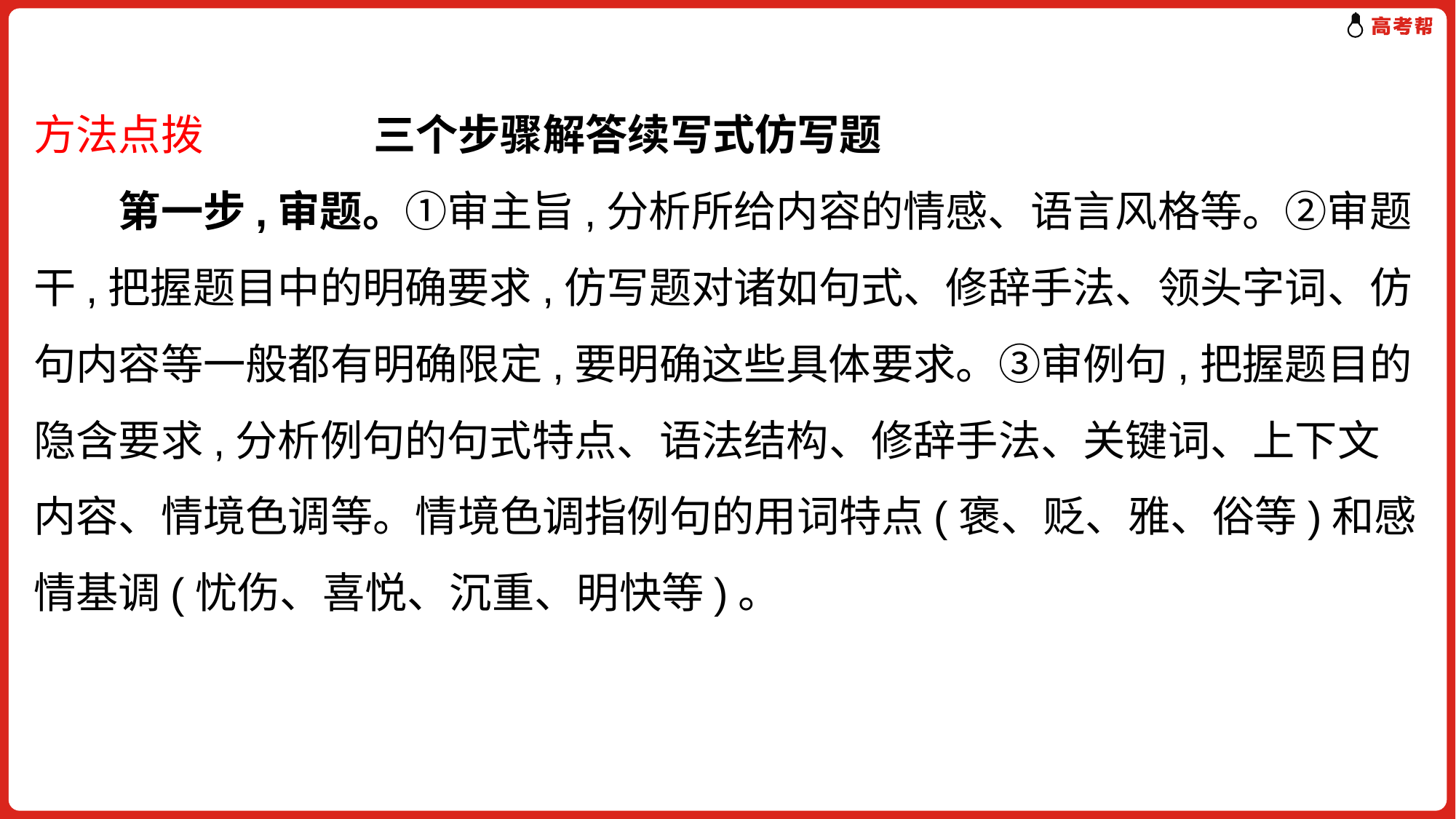

方法点拨                  三个步骤解答续写式仿写题
　　第一步,审题。①审主旨,分析所给内容的情感、语言风格等。②审题干,把握题目中的明确要求,仿写题对诸如句式、修辞手法、领头字词、仿句内容等一般都有明确限定,要明确这些具体要求。③审例句,把握题目的隐含要求,分析例句的句式特点、语法结构、修辞手法、关键词、上下文内容、情境色调等。情境色调指例句的用词特点(褒、贬、雅、俗等)和感情基调(忧伤、喜悦、沉重、明快等)。